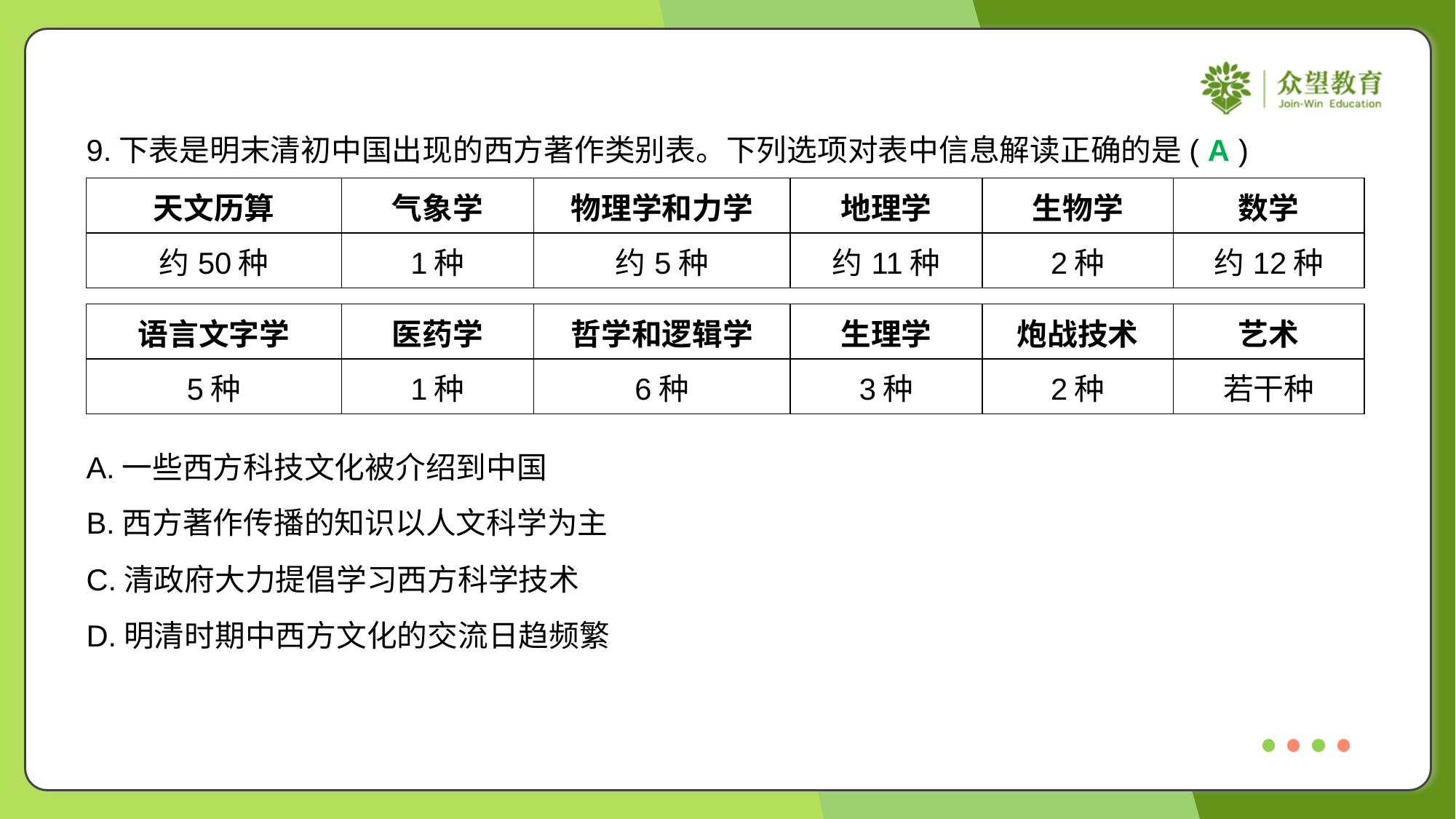

9.下表是明末清初中国出现的西方著作类别表。下列选项对表中信息解读正确的是(     )
A
| 天文历算 | 气象学 | 物理学和力学 | 地理学 | 生物学 | 数学 |
| --- | --- | --- | --- | --- | --- |
| 约50种 | 1种 | 约5种 | 约11种 | 2种 | 约12种 |
| 语言文字学 | 医药学 | 哲学和逻辑学 | 生理学 | 炮战技术 | 艺术 |
| --- | --- | --- | --- | --- | --- |
| 5种 | 1种 | 6种 | 3种 | 2种 | 若干种 |
A.一些西方科技文化被介绍到中国
B.西方著作传播的知识以人文科学为主
C.清政府大力提倡学习西方科学技术
D.明清时期中西方文化的交流日趋频繁